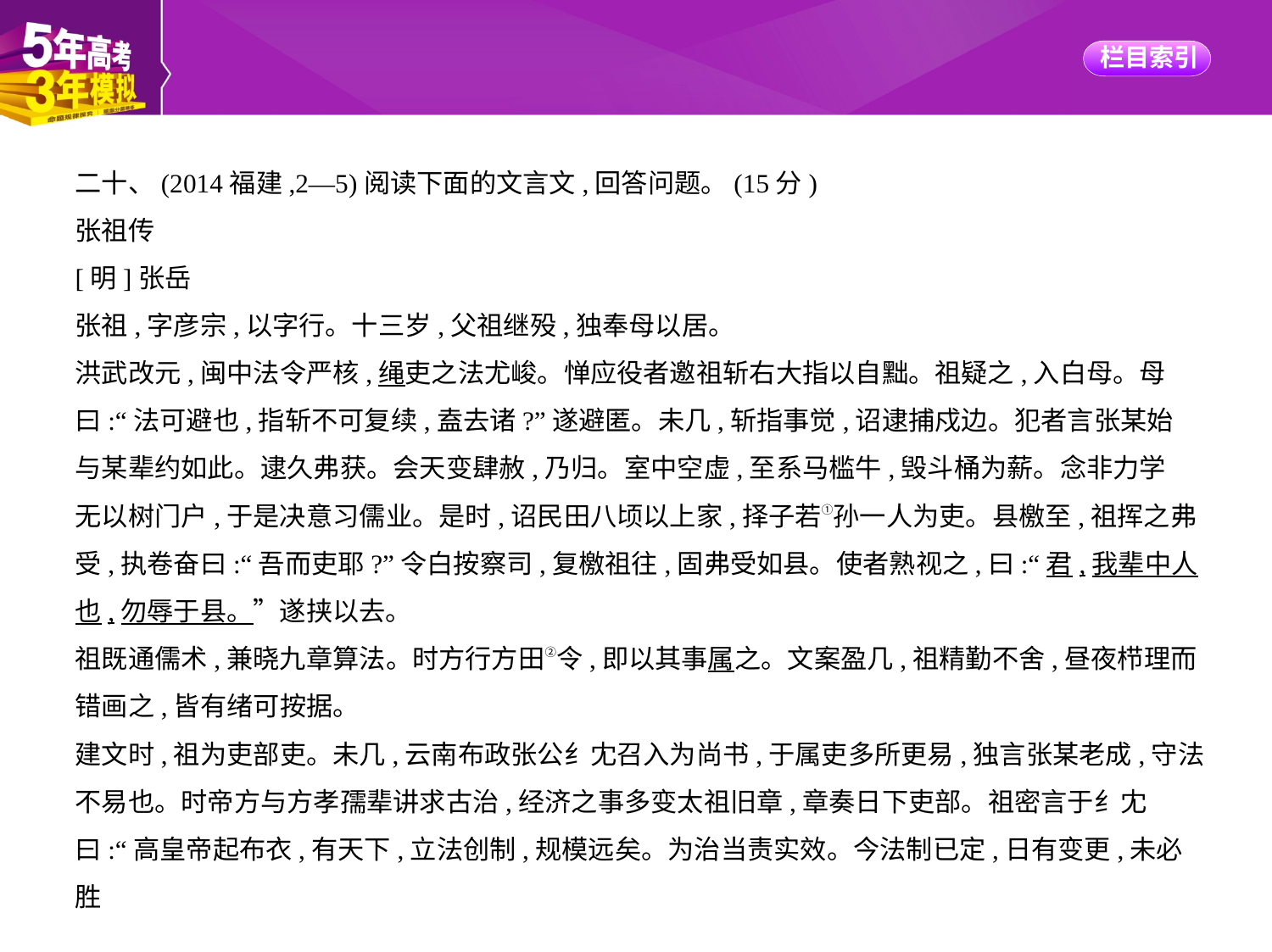

二十、(2014福建,2—5)阅读下面的文言文,回答问题。(15分)
张祖传
[明]张岳
张祖,字彦宗,以字行。十三岁,父祖继殁,独奉母以居。
洪武改元,闽中法令严核,绳吏之法尤峻。惮应役者邀祖斩右大指以自黜。祖疑之,入白母。母
曰:“法可避也,指斩不可复续,盍去诸?”遂避匿。未几,斩指事觉,诏逮捕戍边。犯者言张某始
与某辈约如此。逮久弗获。会天变肆赦,乃归。室中空虚,至系马槛牛,毁斗桶为薪。念非力学
无以树门户,于是决意习儒业。是时,诏民田八顷以上家,择子若①孙一人为吏。县檄至,祖挥之弗
受,执卷奋曰:“吾而吏耶?”令白按察司,复檄祖往,固弗受如县。使者熟视之,曰:“君,我辈中人
也,勿辱于县。”遂挟以去。
祖既通儒术,兼晓九章算法。时方行方田②令,即以其事属之。文案盈几,祖精勤不舍,昼夜栉理而
错画之,皆有绪可按据。
建文时,祖为吏部吏。未几,云南布政张公纟冘召入为尚书,于属吏多所更易,独言张某老成,守法
不易也。时帝方与方孝孺辈讲求古治,经济之事多变太祖旧章,章奏日下吏部。祖密言于纟冘
曰:“高皇帝起布衣,有天下,立法创制,规模远矣。为治当责实效。今法制已定,日有变更,未必胜